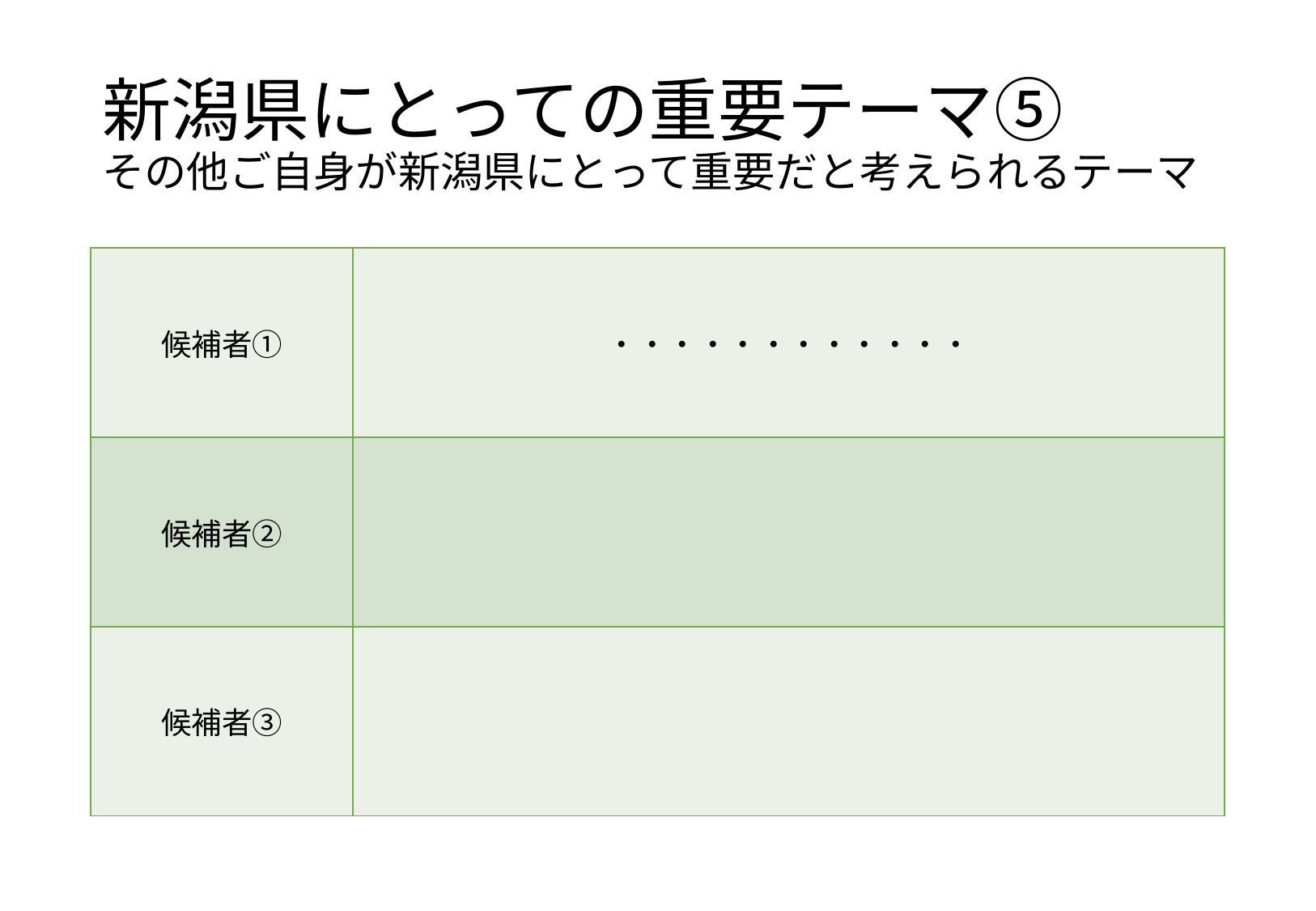

# 新潟県にとっての重要テーマ⑤ その他ご自身が新潟県にとって重要だと考えられるテーマ
| 候補者① | ・・・・・・・・・・・・ |
| --- | --- |
| 候補者② |  |
| 候補者③ |  |